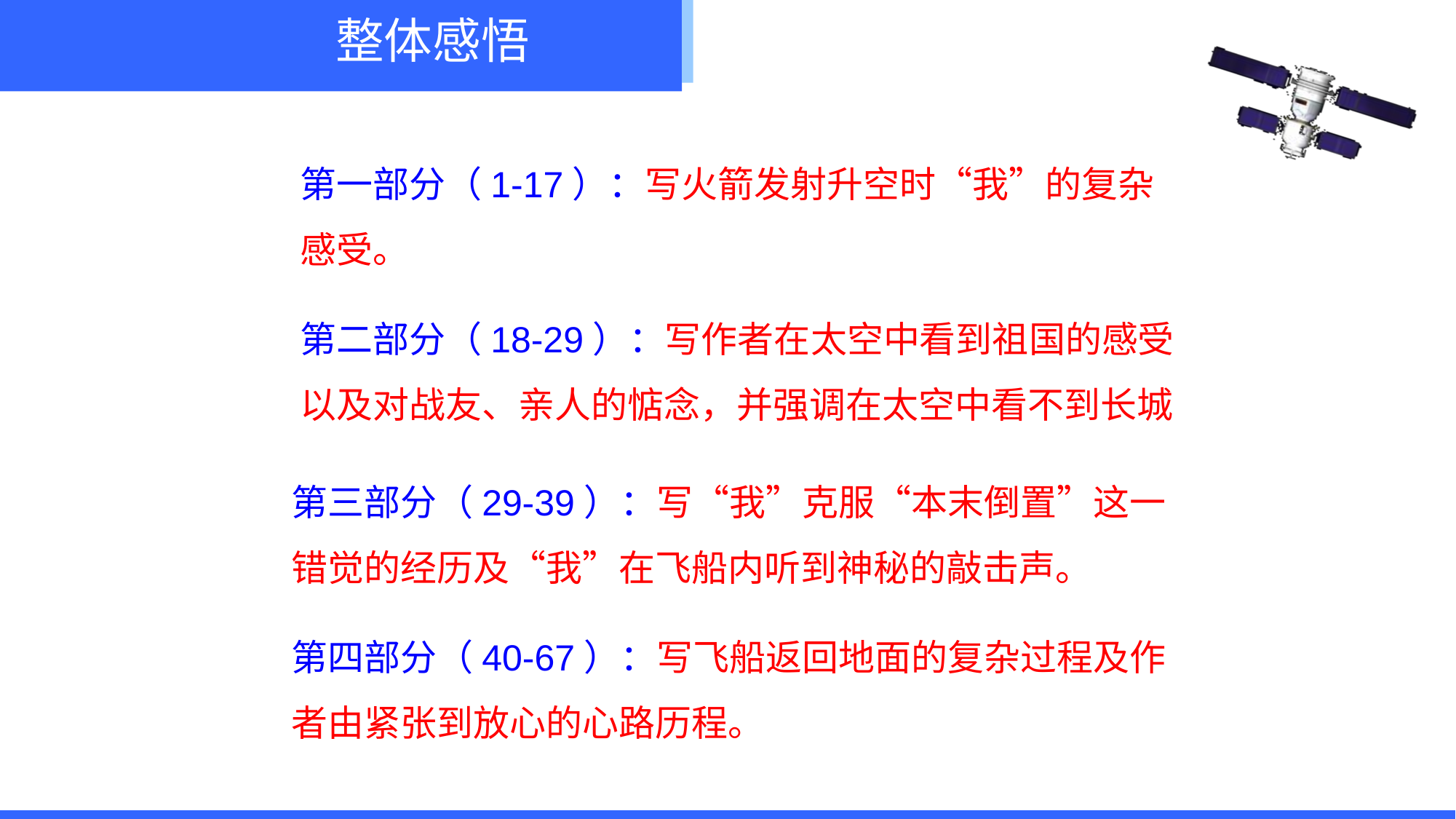

整体感悟
第一部分（1-17）：写火箭发射升空时“我”的复杂感受。
第二部分（18-29）：写作者在太空中看到祖国的感受以及对战友、亲人的惦念，并强调在太空中看不到长城
第三部分（29-39）：写“我”克服“本末倒置”这一错觉的经历及“我”在飞船内听到神秘的敲击声。
第四部分（40-67）：写飞船返回地面的复杂过程及作者由紧张到放心的心路历程。